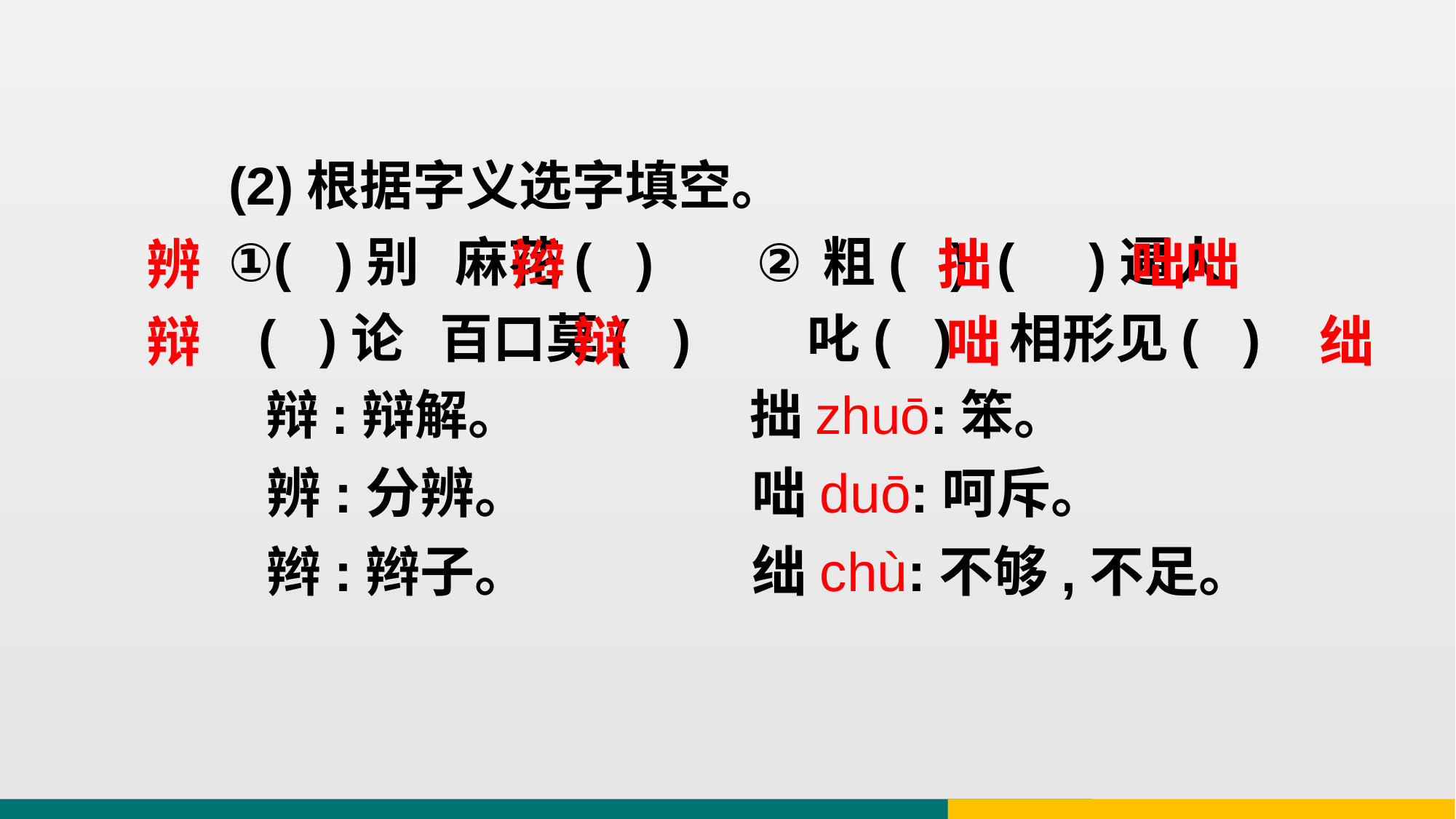

(2)根据字义选字填空。
①(   )别   麻花(   )       ②粗(   )  (     )逼人
  (   )论   百口莫(   )       叱(   )   相形见(   )
  辩:辩解。                   拙zhuō:笨。
  辨:分辨。                  咄duō:呵斥。
  辫:辫子。                  绌chù:不够,不足。
辨
辫
拙
咄咄
辩
辩
咄
绌